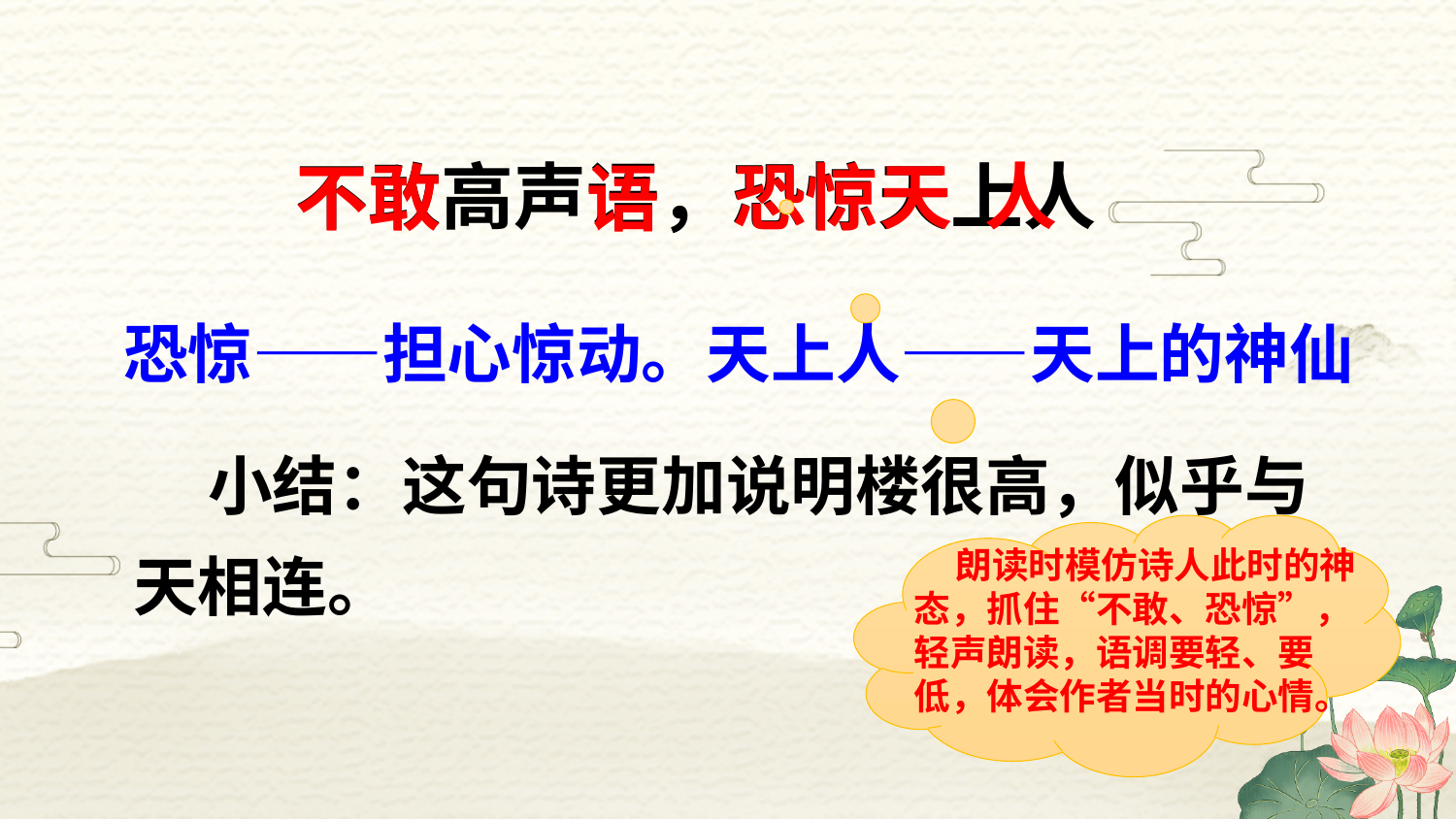

天  人
恐惊
不敢高声语，恐惊天上人
不敢
语
恐惊——担心惊动。天上人——天上的神仙
    小结：这句诗更加说明楼很高，似乎与天相连。

    朗读时模仿诗人此时的神态，抓住“不敢、恐惊”，轻声朗读，语调要轻、要低，体会作者当时的心情。